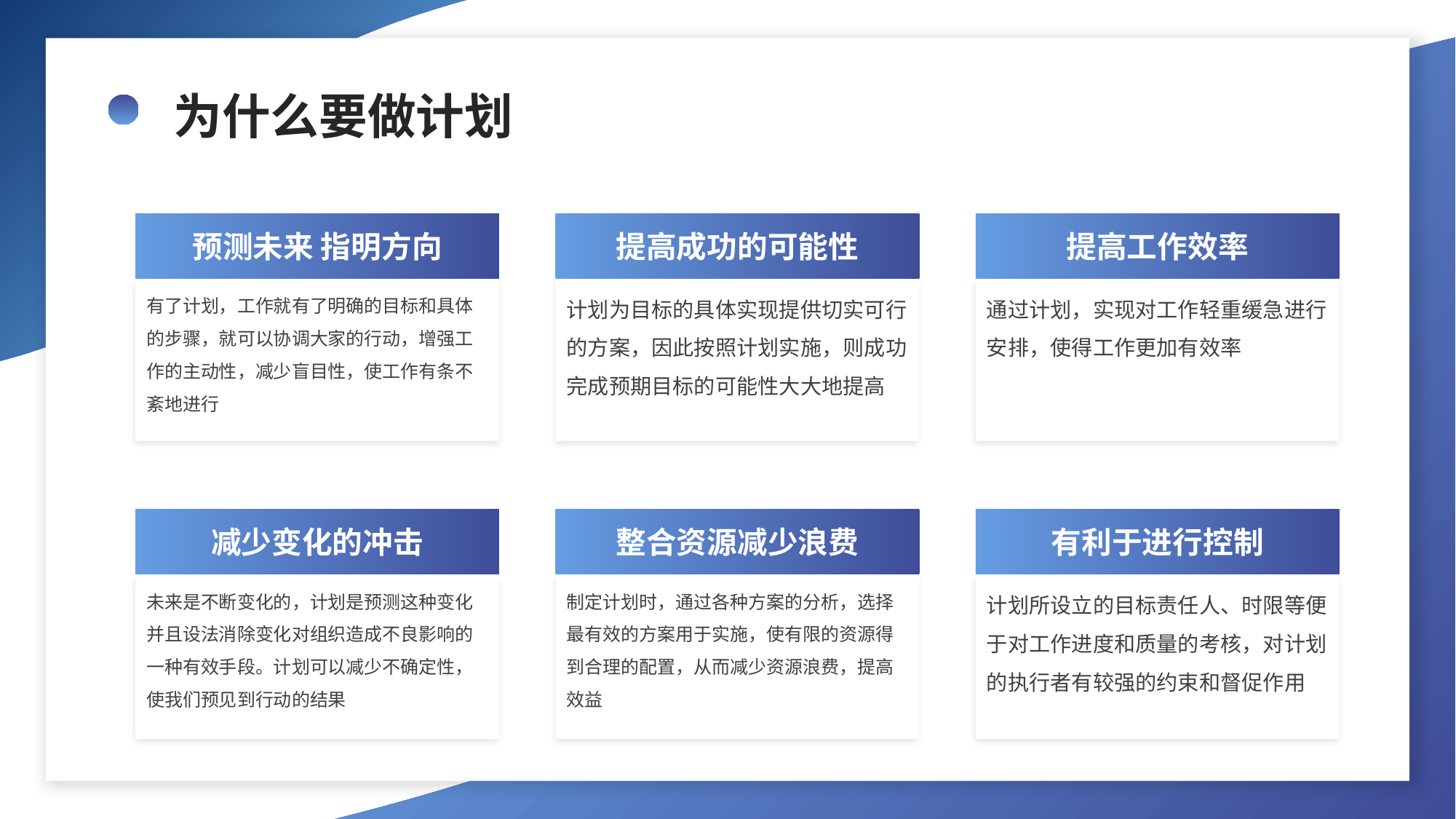

为什么要做计划

预测未来 指明方向
有了计划，工作就有了明确的目标和具体的步骤，就可以协调大家的行动，增强工作的主动性，减少盲目性，使工作有条不紊地进行
提高成功的可能性
计划为目标的具体实现提供切实可行的方案，因此按照计划实施，则成功完成预期目标的可能性大大地提高
提高工作效率
通过计划，实现对工作轻重缓急进行安排，使得工作更加有效率
减少变化的冲击
未来是不断变化的，计划是预测这种变化并且设法消除变化对组织造成不良影响的一种有效手段。计划可以减少不确定性，使我们预见到行动的结果
整合资源减少浪费
制定计划时，通过各种方案的分析，选择最有效的方案用于实施，使有限的资源得到合理的配置，从而减少资源浪费，提高效益
有利于进行控制
计划所设立的目标责任人、时限等便于对工作进度和质量的考核，对计划的执行者有较强的约束和督促作用